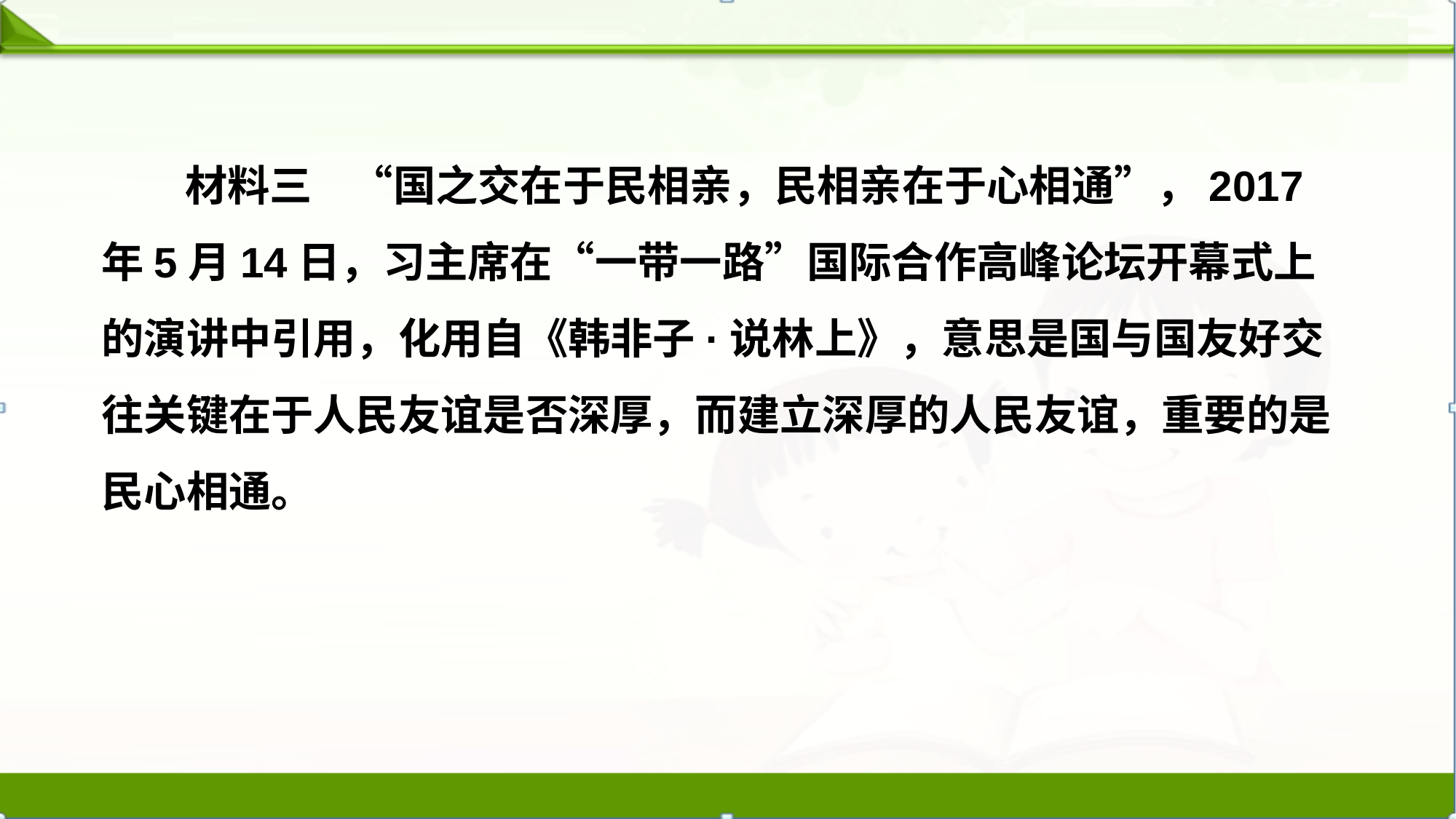

材料三    “国之交在于民相亲，民相亲在于心相通”，2017年5月14日，习主席在“一带一路”国际合作高峰论坛开幕式上的演讲中引用，化用自《韩非子·说林上》，意思是国与国友好交往关键在于人民友谊是否深厚，而建立深厚的人民友谊，重要的是民心相通。